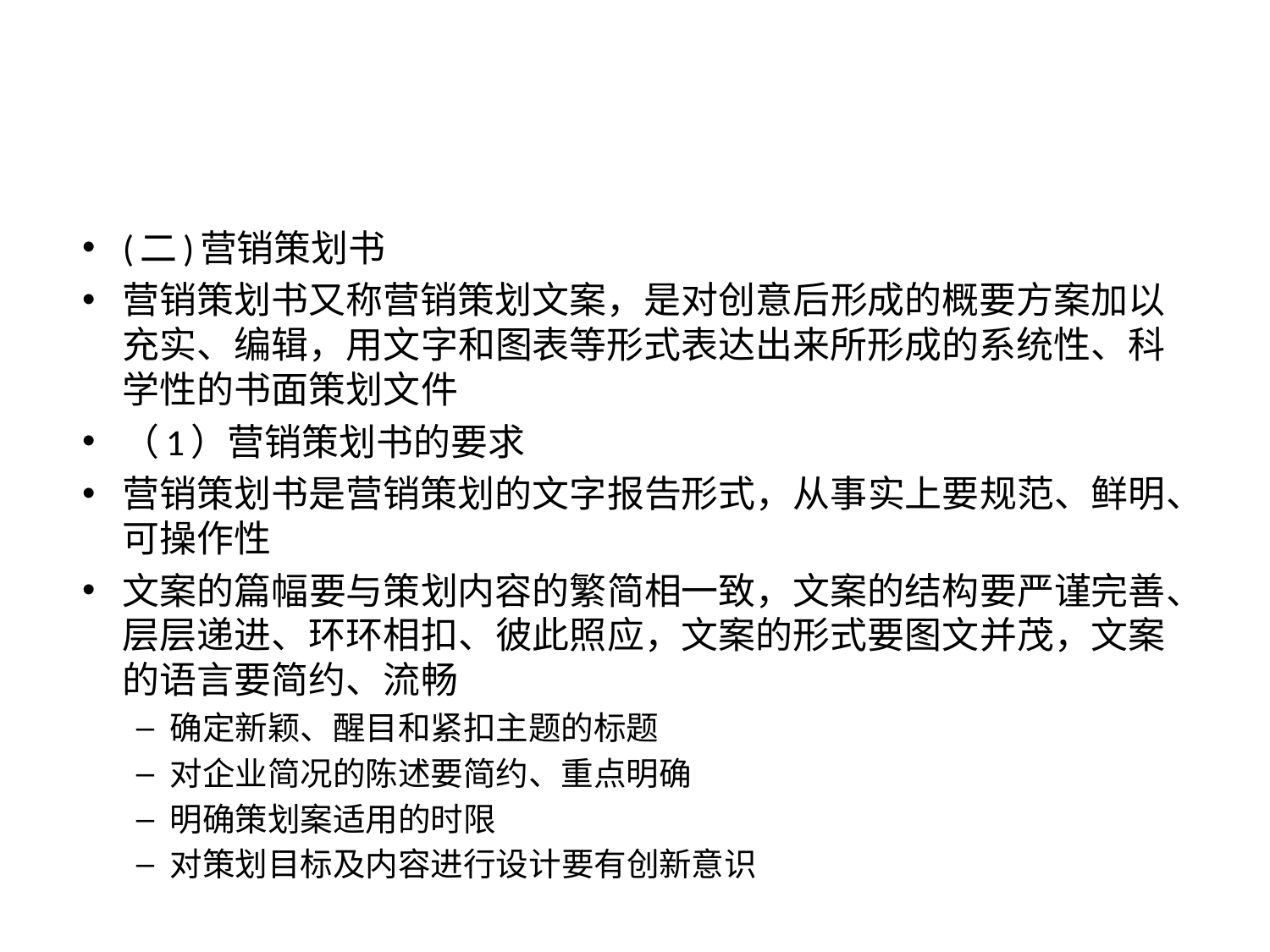

#
(二)营销策划书
营销策划书又称营销策划文案，是对创意后形成的概要方案加以充实、编辑，用文字和图表等形式表达出来所形成的系统性、科学性的书面策划文件
（1）营销策划书的要求
营销策划书是营销策划的文字报告形式，从事实上要规范、鲜明、可操作性
文案的篇幅要与策划内容的繁简相一致，文案的结构要严谨完善、层层递进、环环相扣、彼此照应，文案的形式要图文并茂，文案的语言要简约、流畅
确定新颖、醒目和紧扣主题的标题
对企业简况的陈述要简约、重点明确
明确策划案适用的时限
对策划目标及内容进行设计要有创新意识